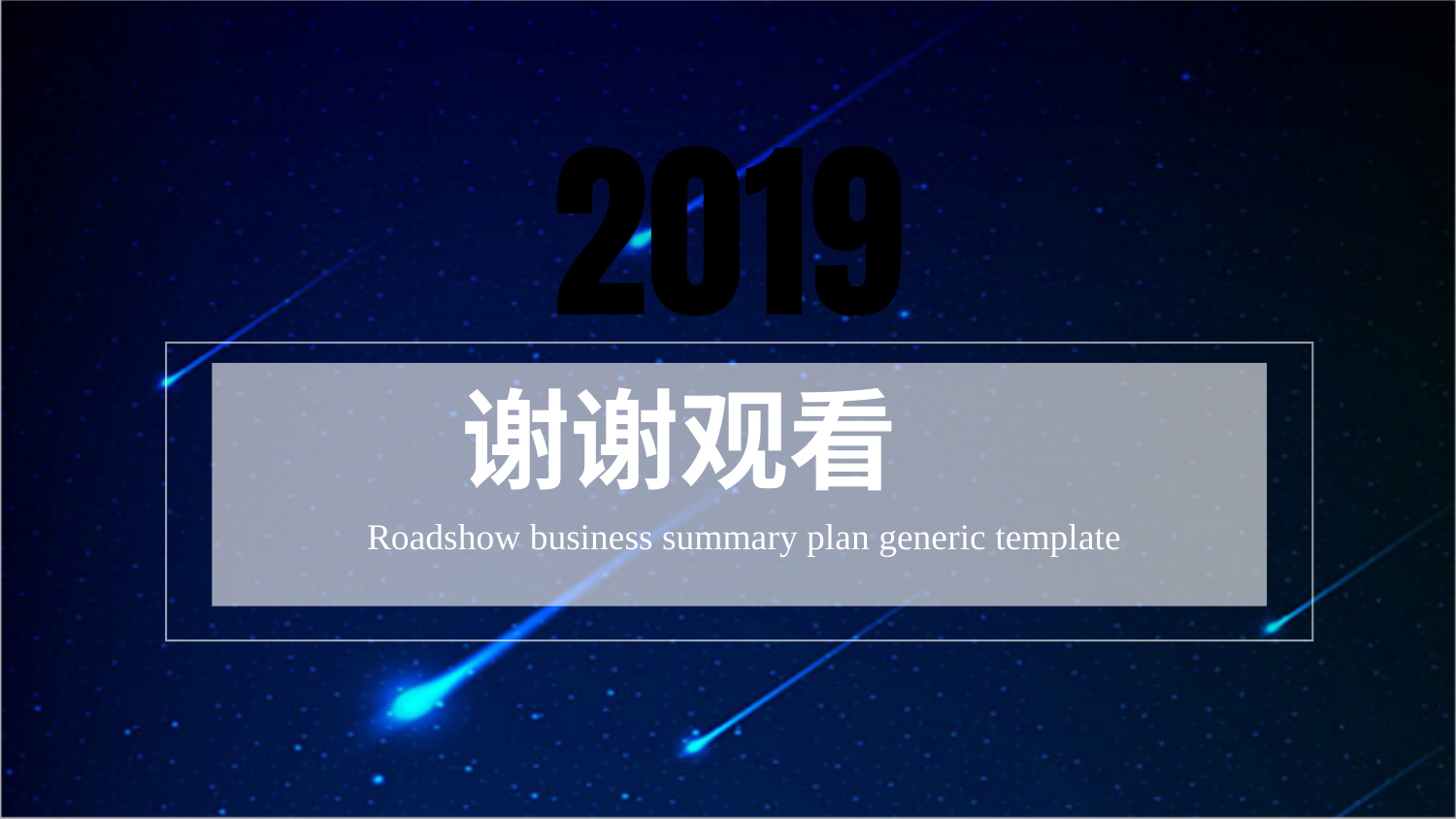

2019

            谢谢观看
Roadshow business summary plan generic template